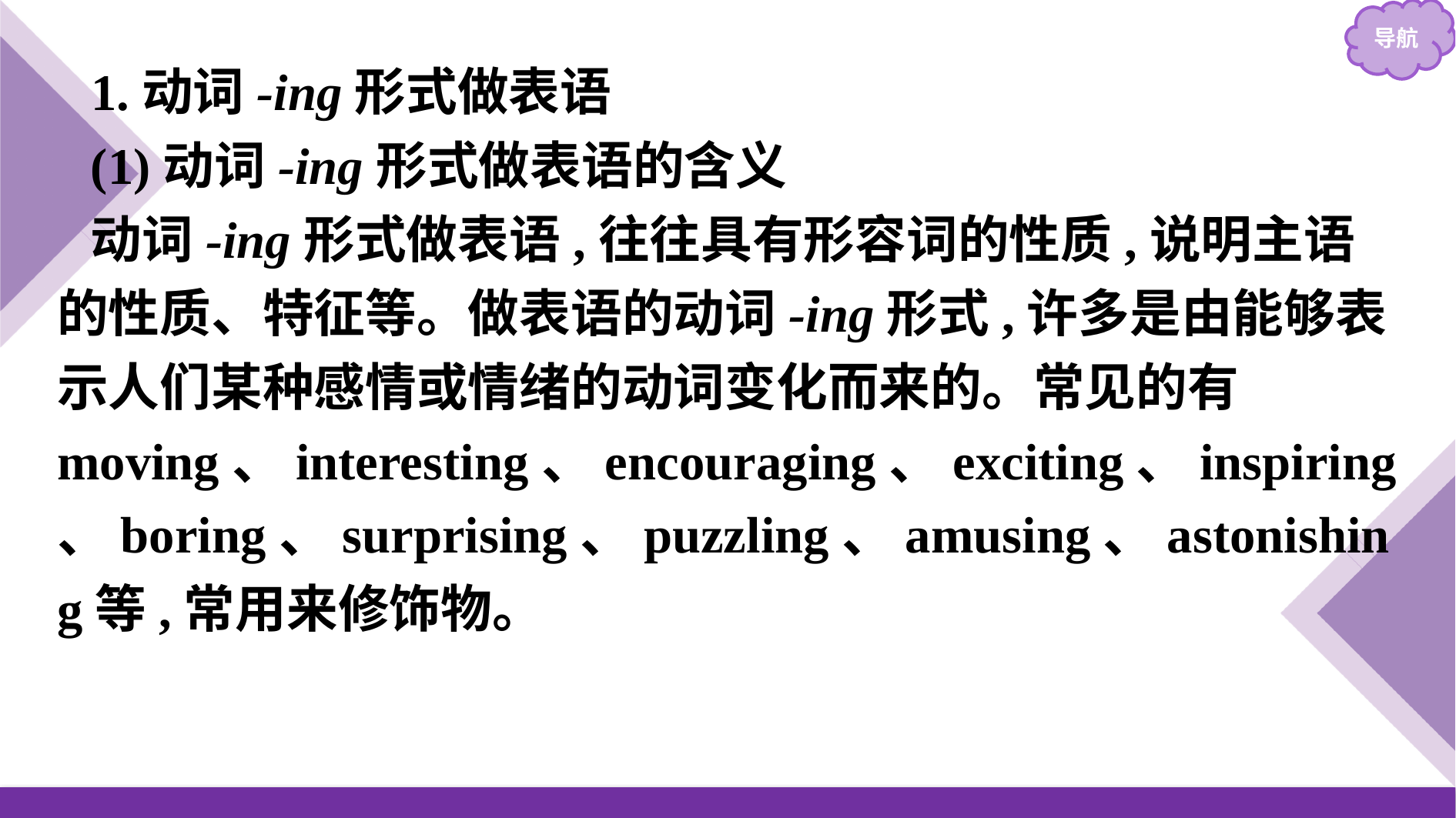

1.动词-ing形式做表语
(1)动词-ing形式做表语的含义
动词-ing形式做表语,往往具有形容词的性质,说明主语的性质、特征等。做表语的动词-ing形式,许多是由能够表示人们某种感情或情绪的动词变化而来的。常见的有moving、interesting、encouraging、exciting、inspiring、boring、surprising、puzzling、amusing、astonishing等,常用来修饰物。